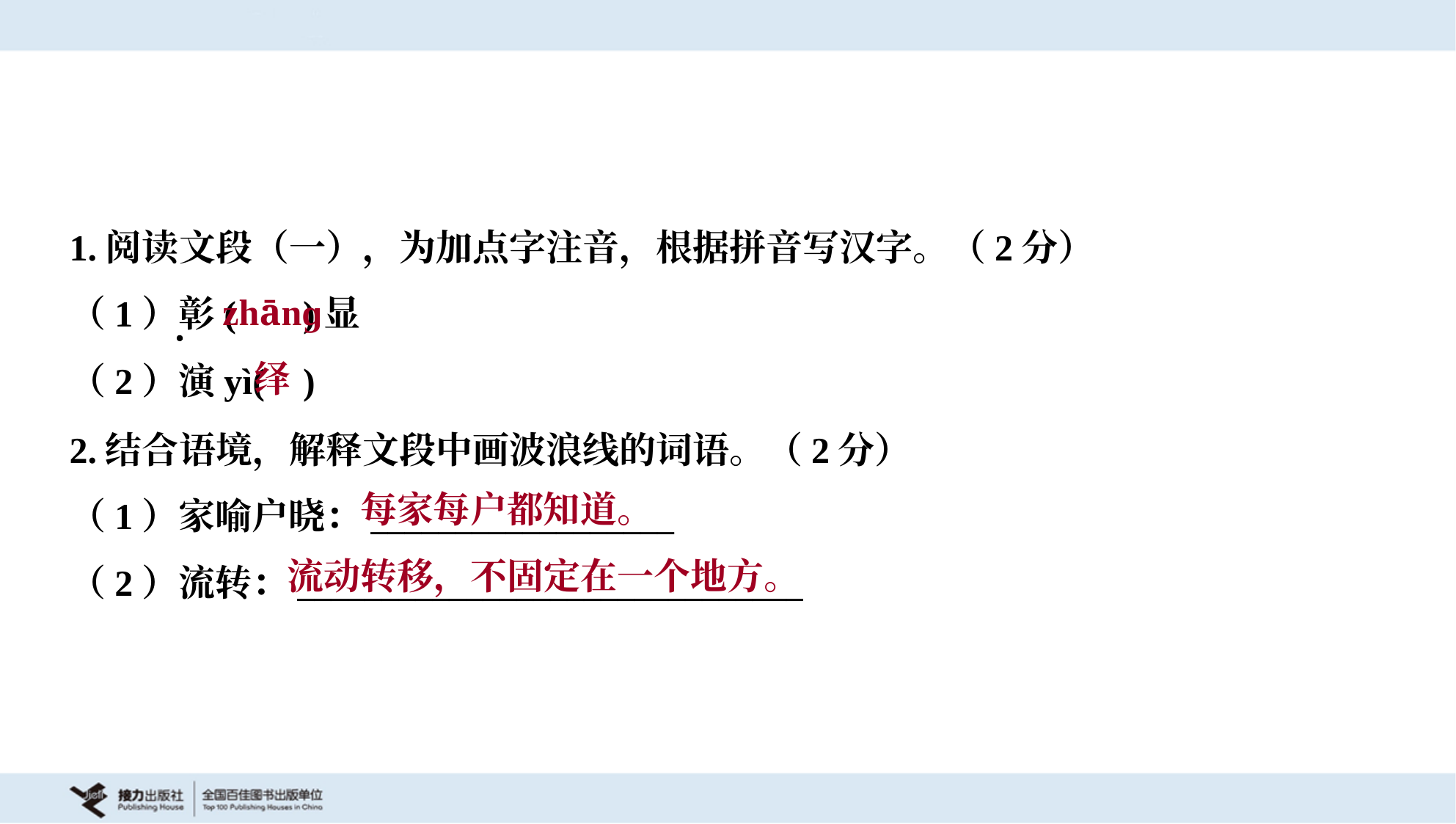

1.阅读文段（一），为加点字注音，根据拼音写汉字。（2分）
（1）彰(       )显
（2）演yì(    )
zhānɡ
绎

2.结合语境，解释文段中画波浪线的词语。（2分）
每家每户都知道。
（1）家喻户晓：__________________
（2）流转：______________________________
流动转移，不固定在一个地方。